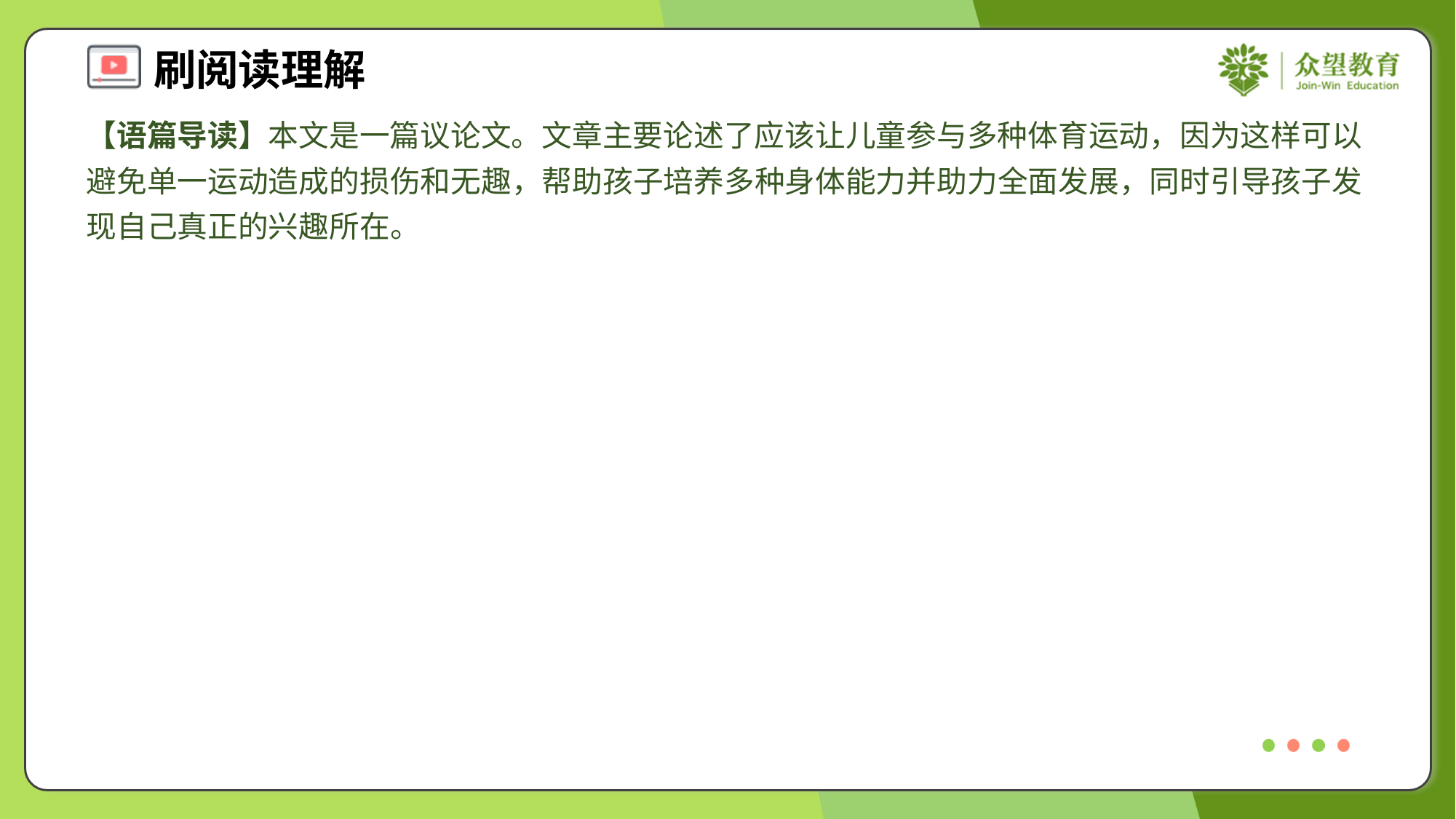

【语篇导读】本文是一篇议论文。文章主要论述了应该让儿童参与多种体育运动，因为这样可以避免单一运动造成的损伤和无趣，帮助孩子培养多种身体能力并助力全面发展，同时引导孩子发现自己真正的兴趣所在。